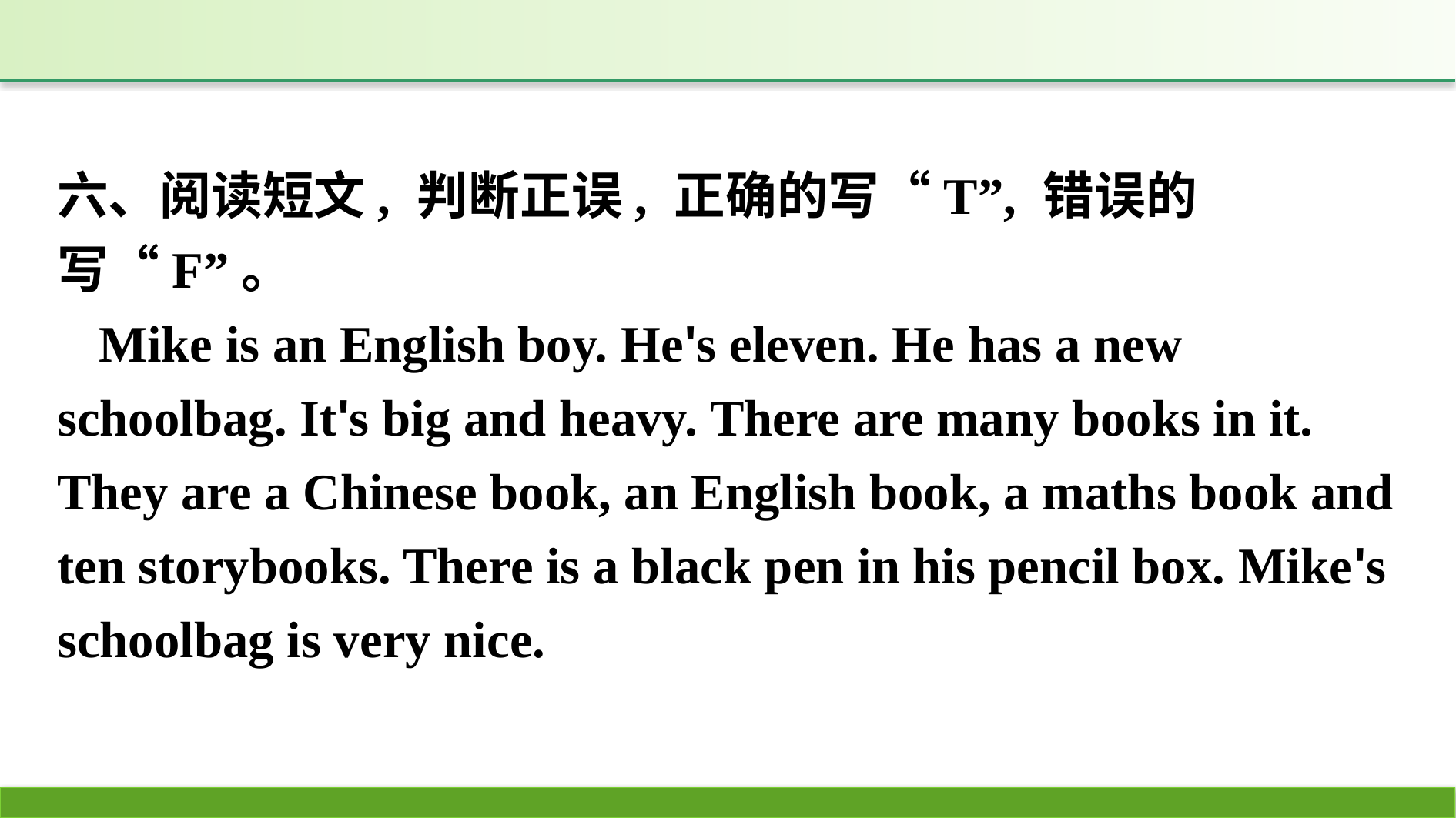

六、阅读短文, 判断正误, 正确的写“T”, 错误的写“F”。
Mike is an English boy. He's eleven. He has a new schoolbag. It's big and heavy. There are many books in it. They are a Chinese book, an English book, a maths book and ten storybooks. There is a black pen in his pencil box. Mike's schoolbag is very nice.